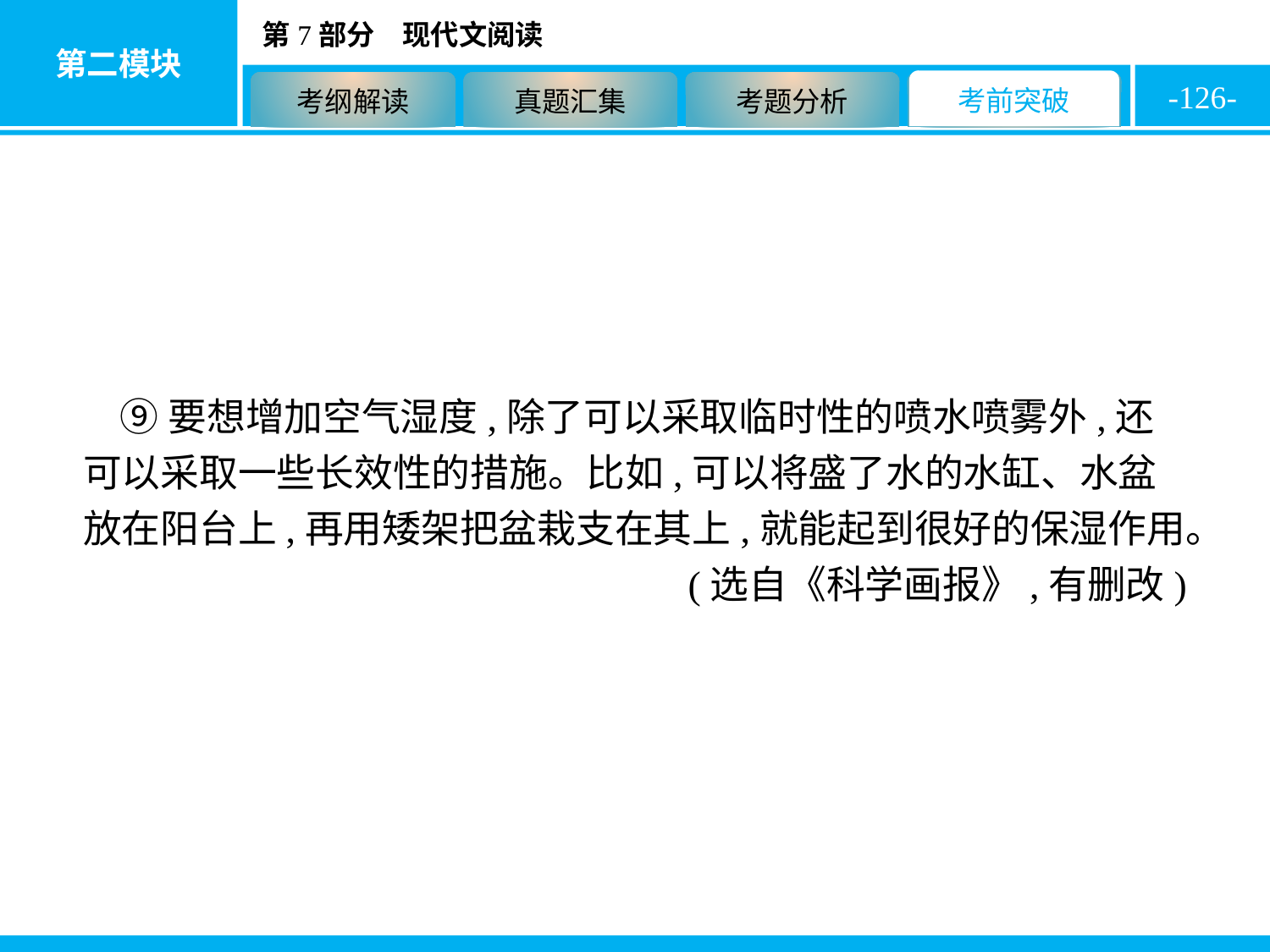

-126-
⑨要想增加空气湿度,除了可以采取临时性的喷水喷雾外,还可以采取一些长效性的措施。比如,可以将盛了水的水缸、水盆放在阳台上,再用矮架把盆栽支在其上,就能起到很好的保湿作用。
(选自《科学画报》,有删改)